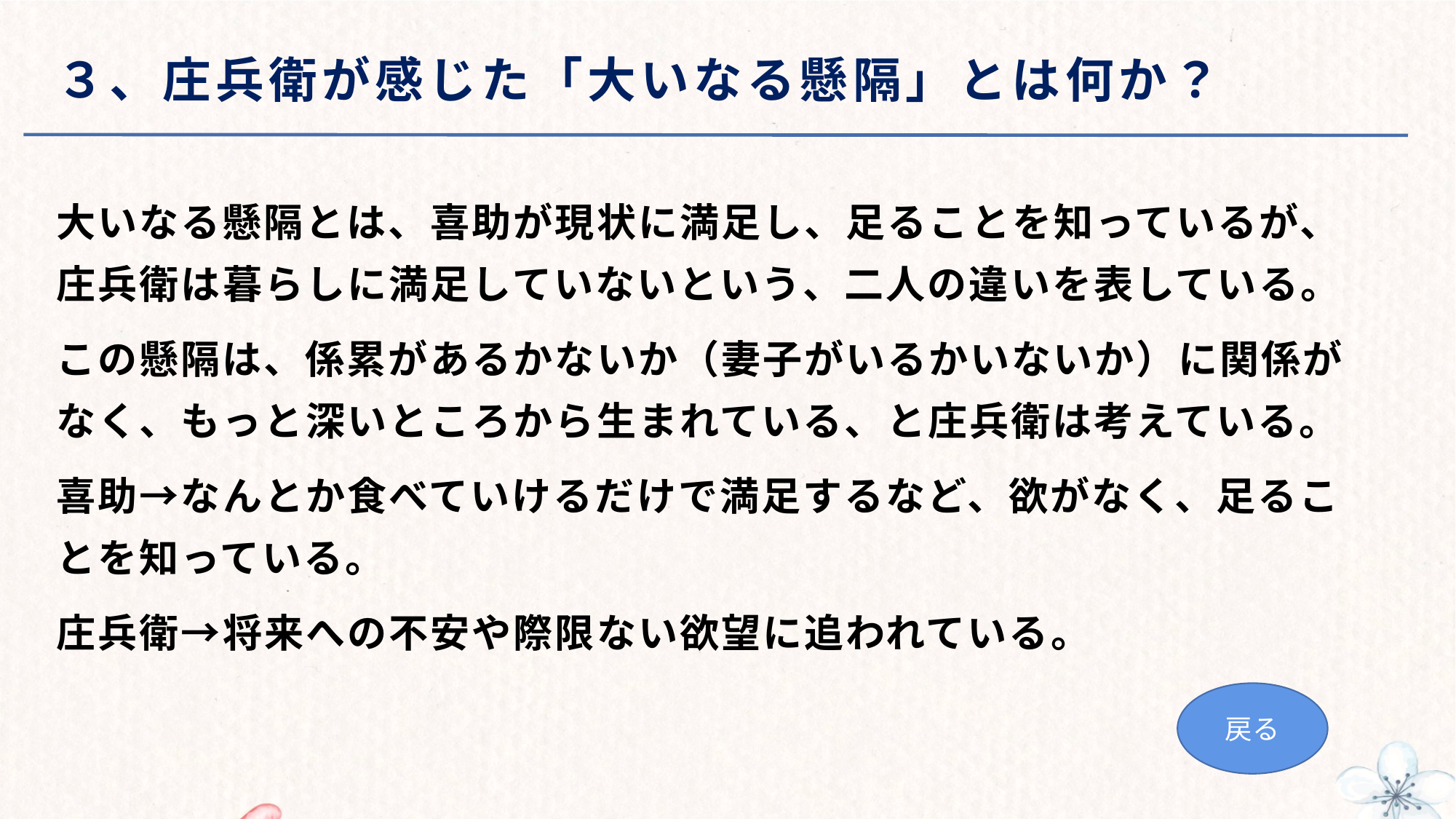

# ３、庄兵衛が感じた「大いなる懸隔」とは何か？
大いなる懸隔とは、喜助が現状に満足し、足ることを知っているが、庄兵衛は暮らしに満足していないという、二人の違いを表している。
この懸隔は、係累があるかないか（妻子がいるかいないか）に関係がなく、もっと深いところから生まれている、と庄兵衛は考えている。
喜助→なんとか食べていけるだけで満足するなど、欲がなく、足ることを知っている。
庄兵衛→将来への不安や際限ない欲望に追われている。

戻る